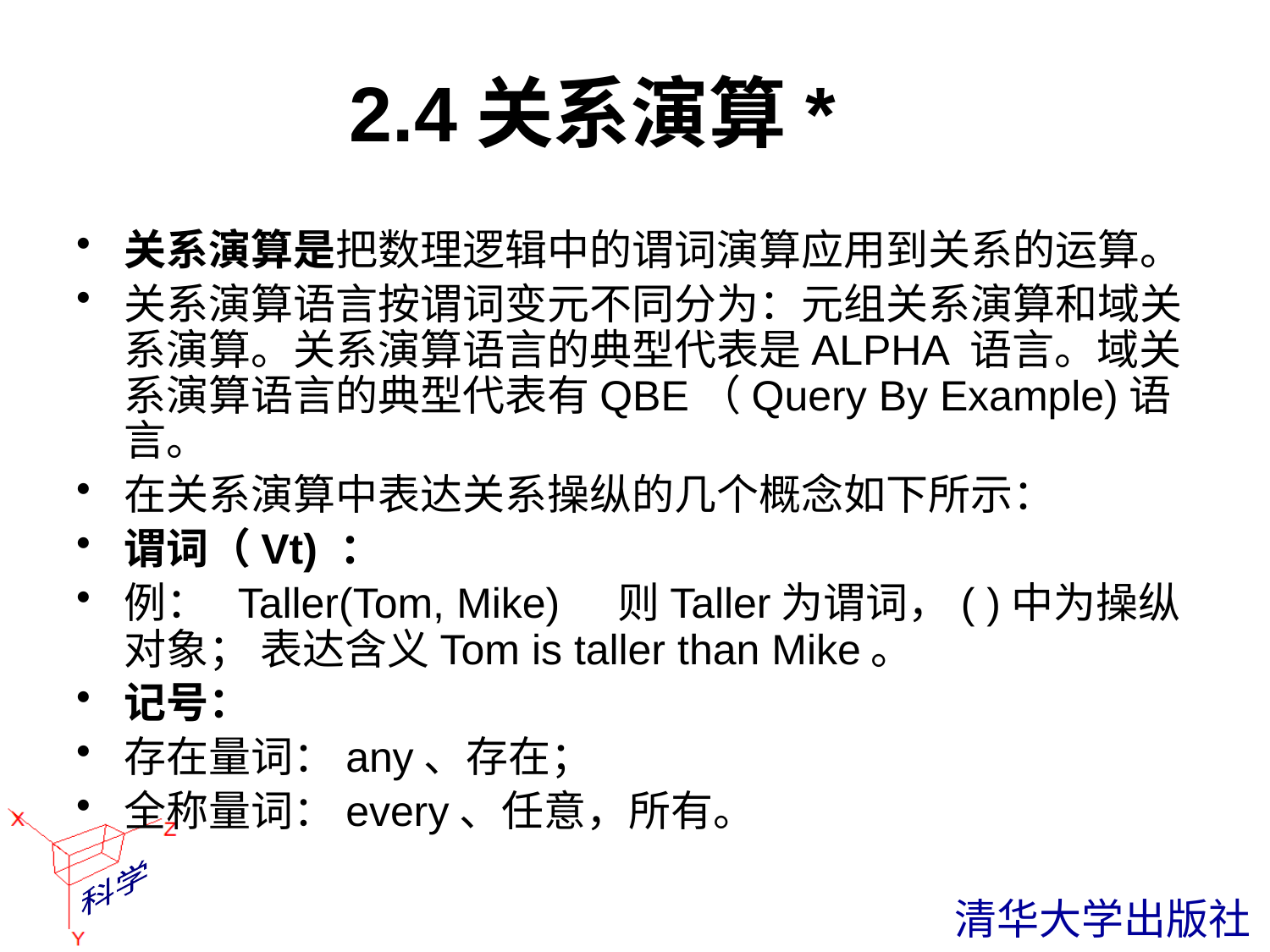

# 2.4关系演算*
关系演算是把数理逻辑中的谓词演算应用到关系的运算。
关系演算语言按谓词变元不同分为：元组关系演算和域关系演算。关系演算语言的典型代表是ALPHA 语言。域关系演算语言的典型代表有QBE（Query By Example)语言。
在关系演算中表达关系操纵的几个概念如下所示：
谓词（Vt) ：
例：  Taller(Tom, Mike)    则Taller为谓词，( )中为操纵对象； 表达含义Tom is taller than Mike。
记号：
存在量词：any、存在；
全称量词：every、任意，所有。
      清华大学出版社